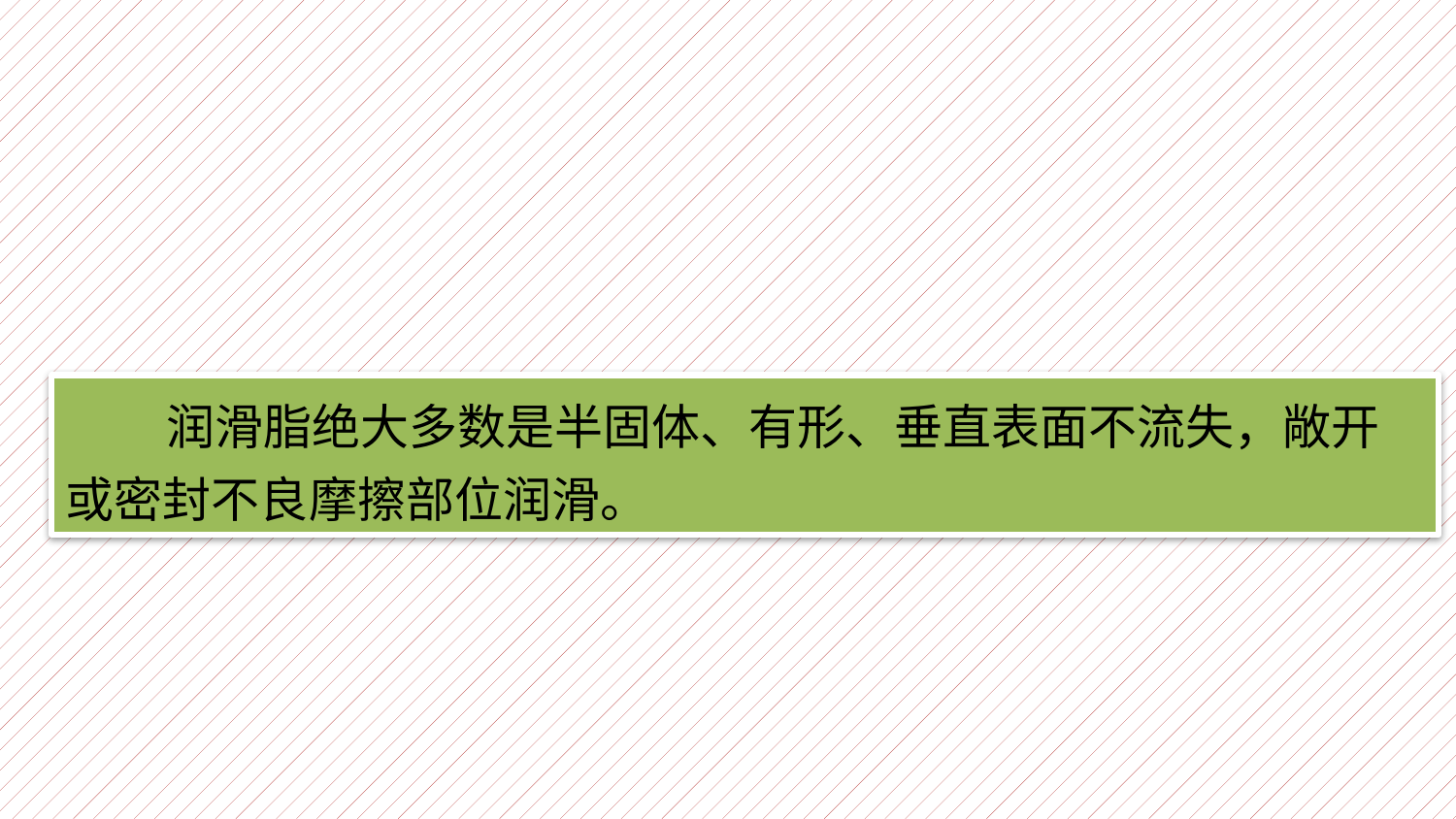

润滑脂绝大多数是半固体、有形、垂直表面不流失，敞开或密封不良摩擦部位润滑。